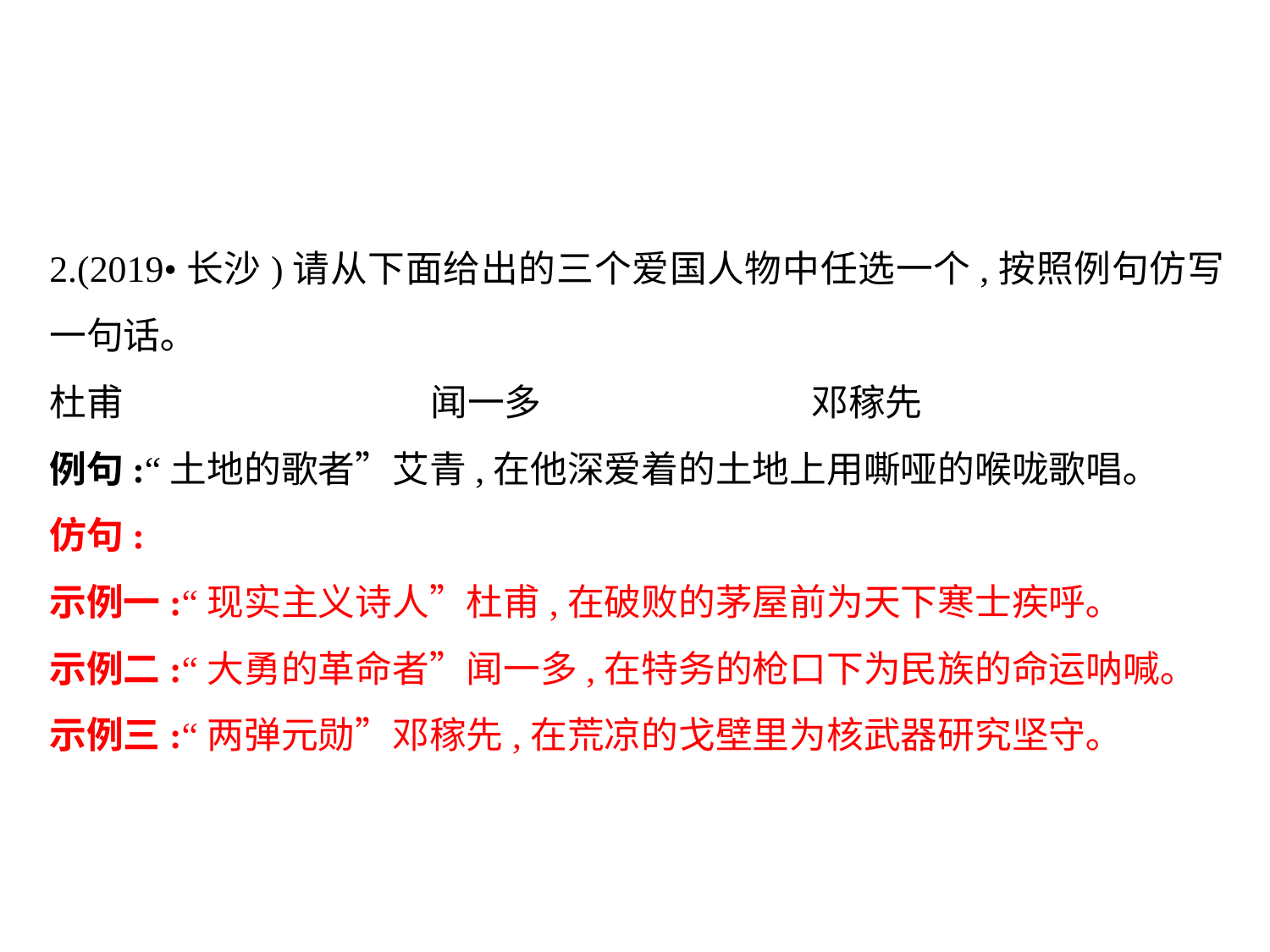

2.(2019•长沙)请从下面给出的三个爱国人物中任选一个,按照例句仿写一句话｡
杜甫			闻一多			邓稼先
例句:“土地的歌者”艾青,在他深爱着的土地上用嘶哑的喉咙歌唱｡
仿句:
示例一:“现实主义诗人”杜甫,在破败的茅屋前为天下寒士疾呼｡
示例二:“大勇的革命者”闻一多,在特务的枪口下为民族的命运呐喊｡
示例三:“两弹元勋”邓稼先,在荒凉的戈壁里为核武器研究坚守｡